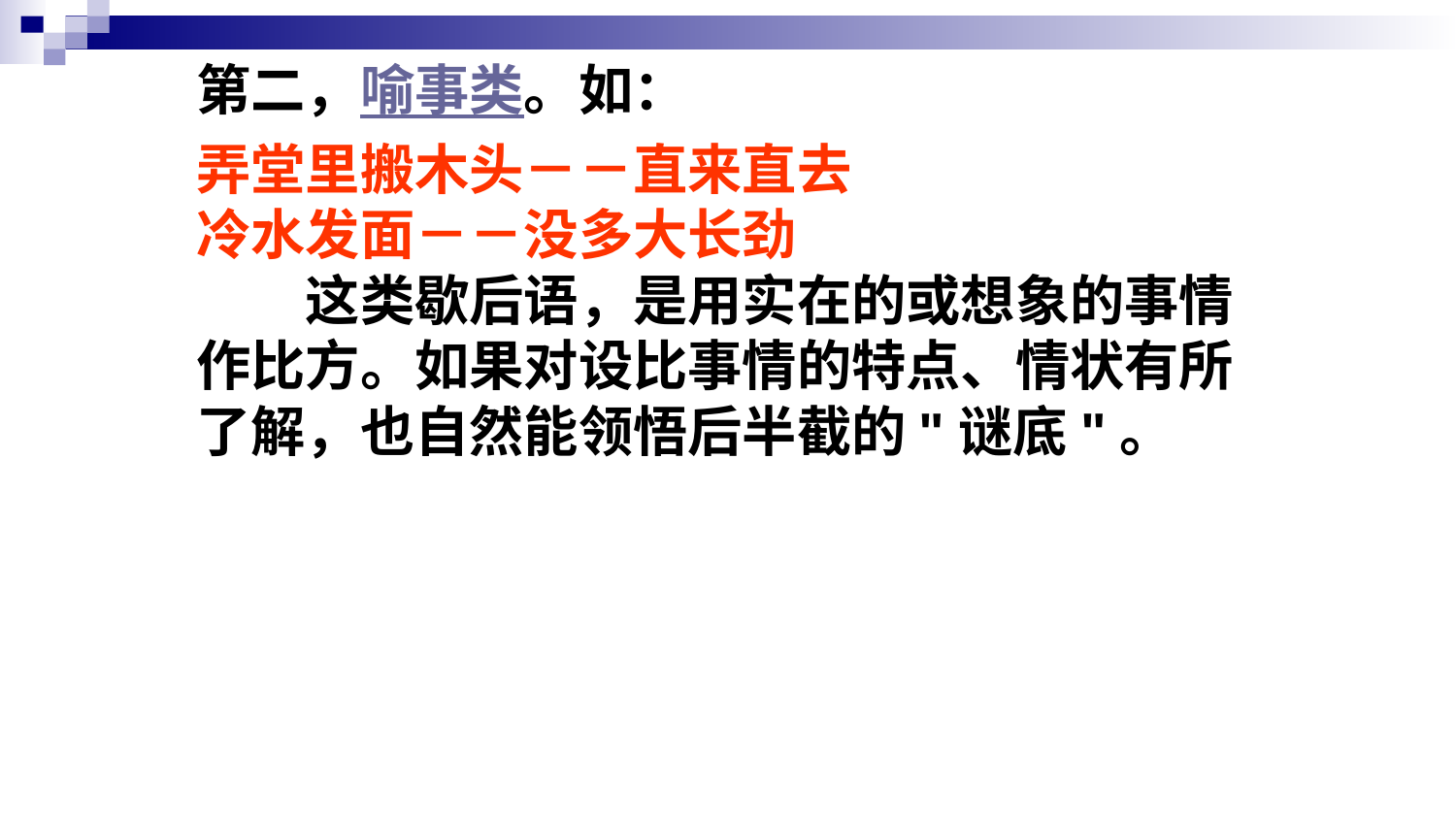

第二，喻事类。如：
弄堂里搬木头－－直来直去
冷水发面－－没多大长劲
　　这类歇后语，是用实在的或想象的事情作比方。如果对设比事情的特点、情状有所了解，也自然能领悟后半截的"谜底"。